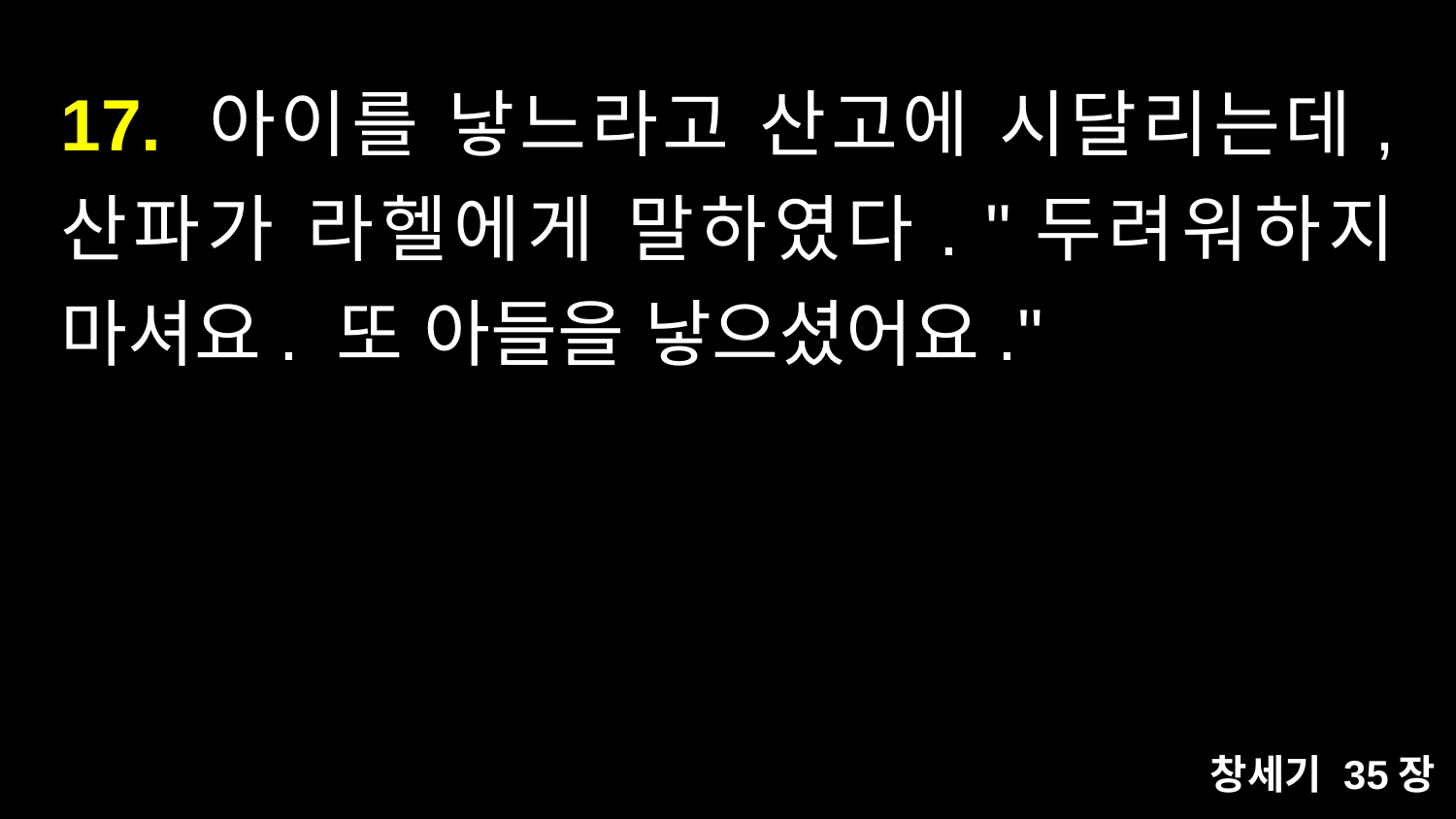

# 17. 아이를 낳느라고 산고에 시달리는데, 산파가 라헬에게 말하였다. "두려워하지 마셔요. 또 아들을 낳으셨어요."
창세기 35장